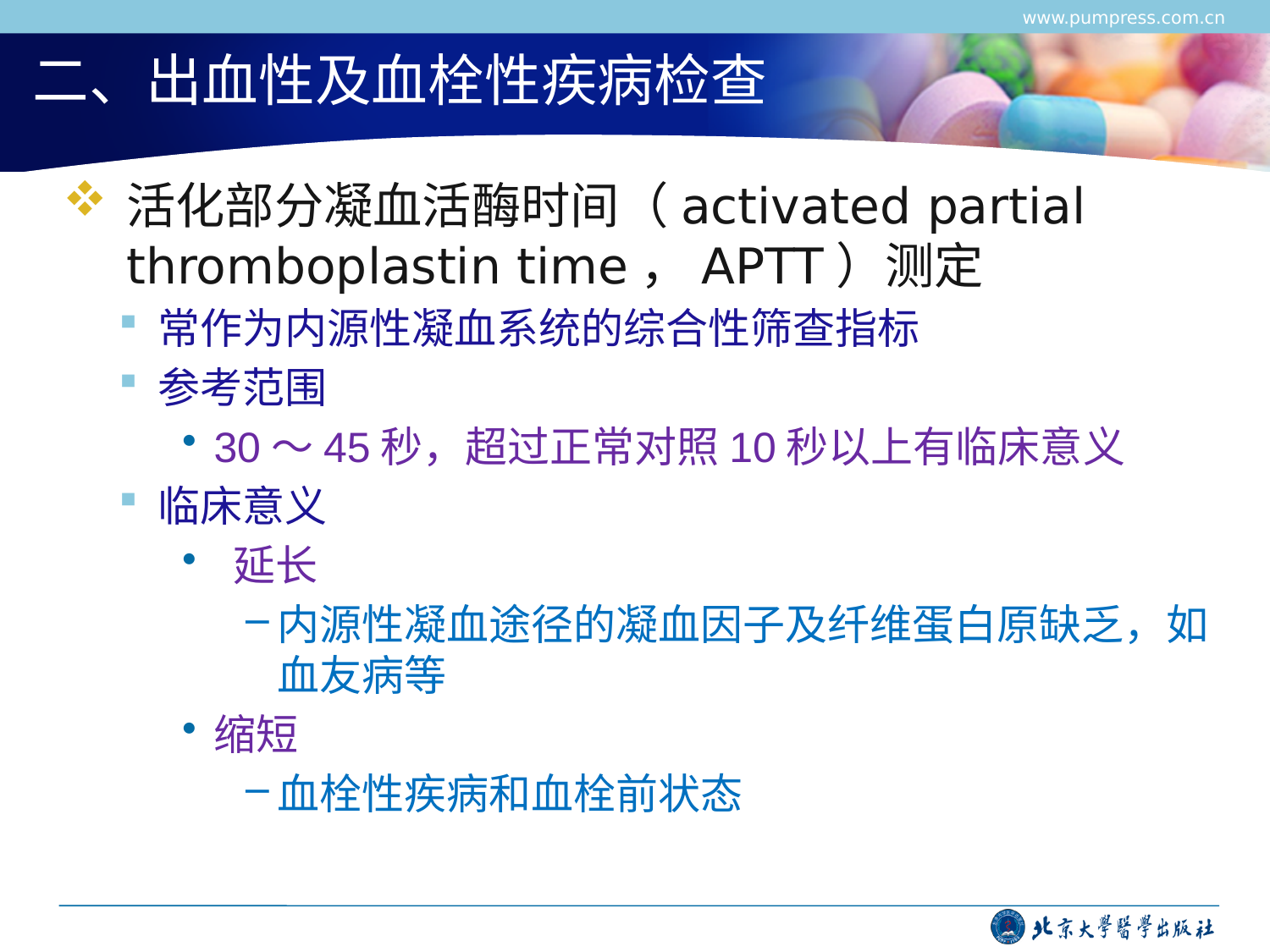

www.pumpress.com.cn
# 二、出血性及血栓性疾病检查
活化部分凝血活酶时间（activated partial thromboplastin time，APTT）测定
常作为内源性凝血系统的综合性筛查指标
参考范围
30～45秒，超过正常对照10秒以上有临床意义
临床意义
 延长
内源性凝血途径的凝血因子及纤维蛋白原缺乏，如血友病等
缩短
血栓性疾病和血栓前状态